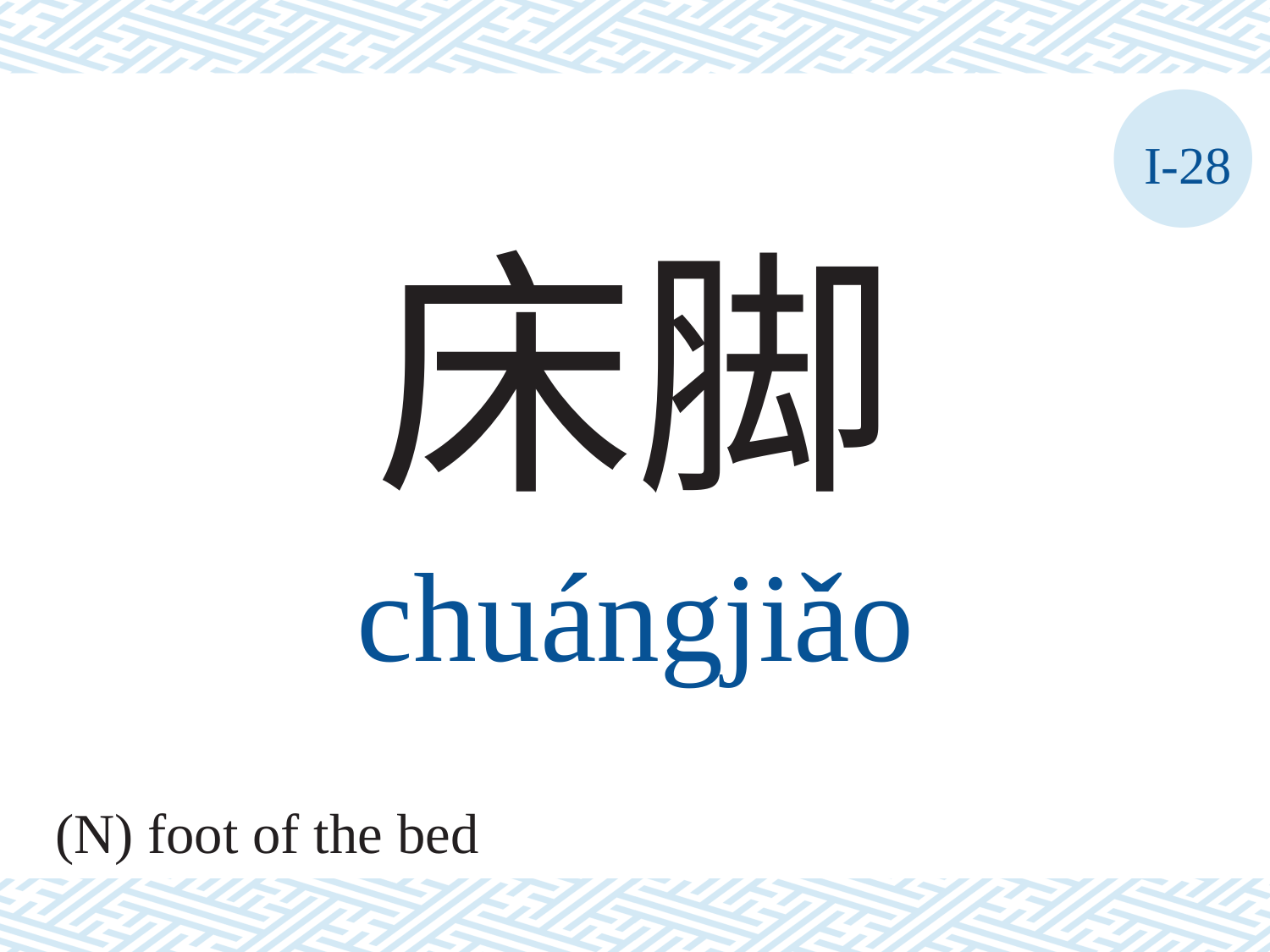

I-28
床脚
chuángjiǎo
(N) foot of the bed